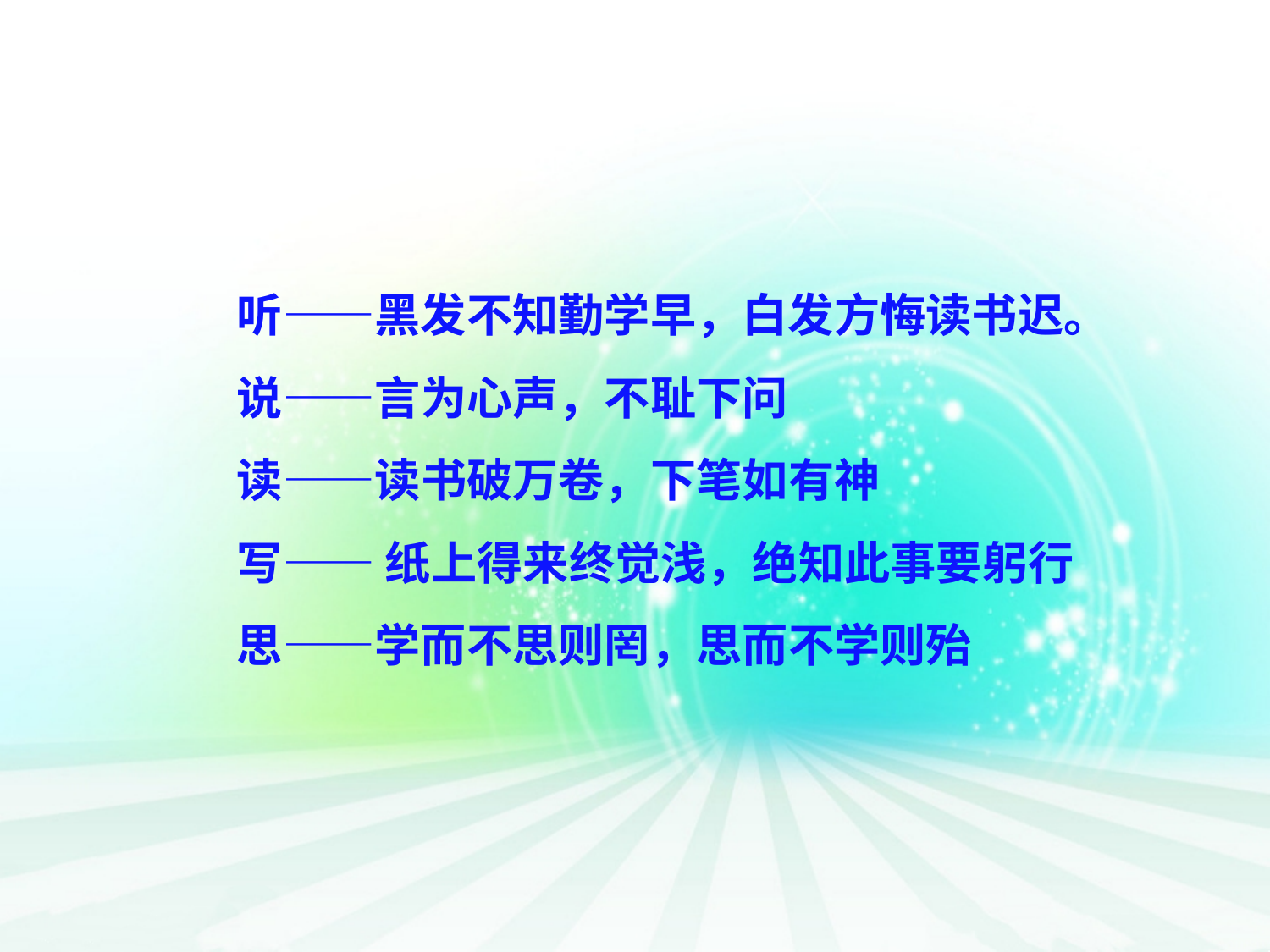

听——黑发不知勤学早，白发方悔读书迟。
说——言为心声，不耻下问
读——读书破万卷，下笔如有神
写—— 纸上得来终觉浅，绝知此事要躬行
思——学而不思则罔，思而不学则殆